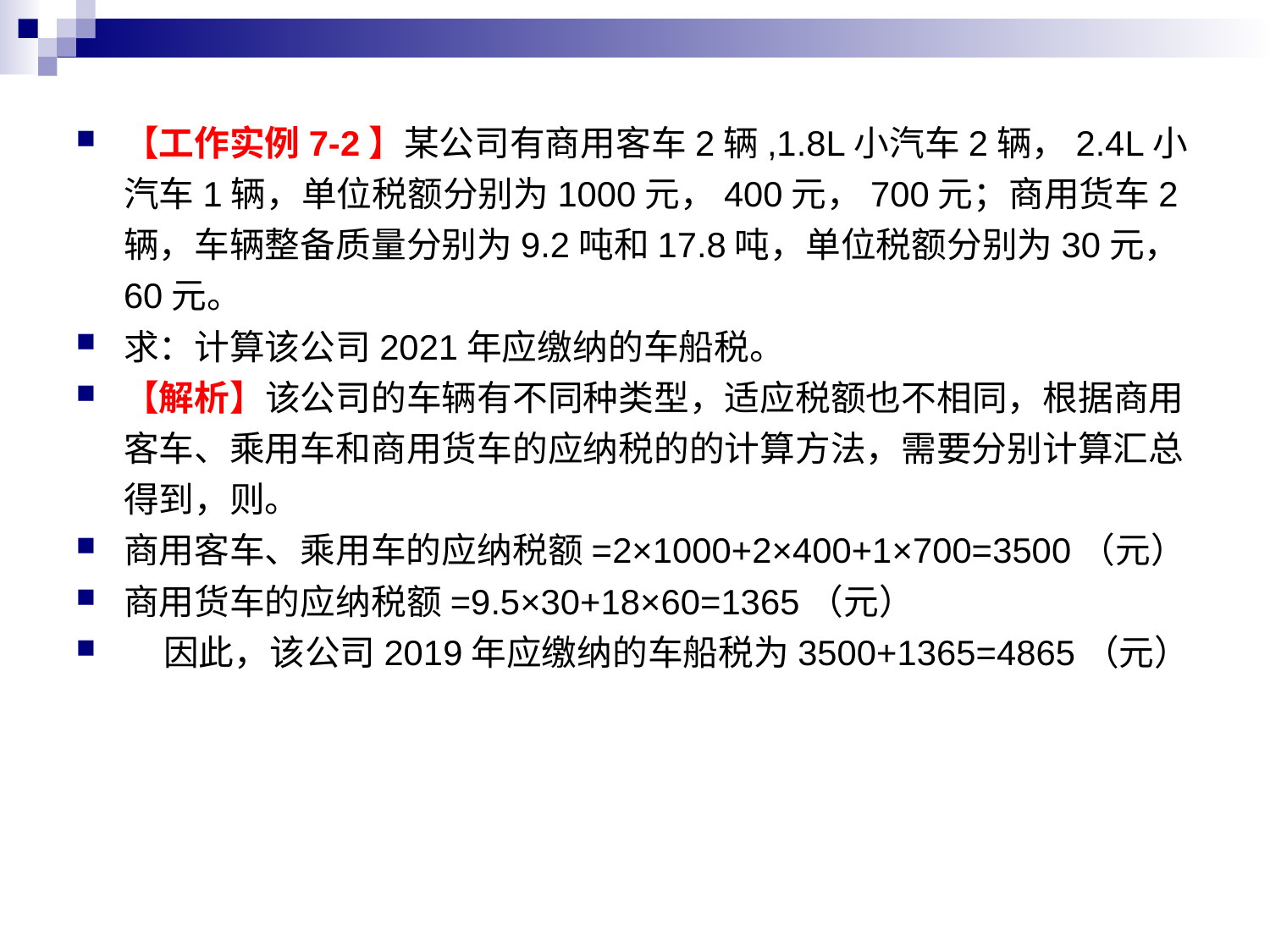

#
【工作实例7-2】某公司有商用客车2辆,1.8L小汽车2辆，2.4L小汽车1辆，单位税额分别为1000元，400元，700元；商用货车2辆，车辆整备质量分别为9.2吨和17.8吨，单位税额分别为30元，60元。
求：计算该公司2021年应缴纳的车船税。
【解析】该公司的车辆有不同种类型，适应税额也不相同，根据商用客车、乘用车和商用货车的应纳税的的计算方法，需要分别计算汇总得到，则。
商用客车、乘用车的应纳税额=2×1000+2×400+1×700=3500（元）
商用货车的应纳税额=9.5×30+18×60=1365（元）
    因此，该公司2019年应缴纳的车船税为3500+1365=4865（元）